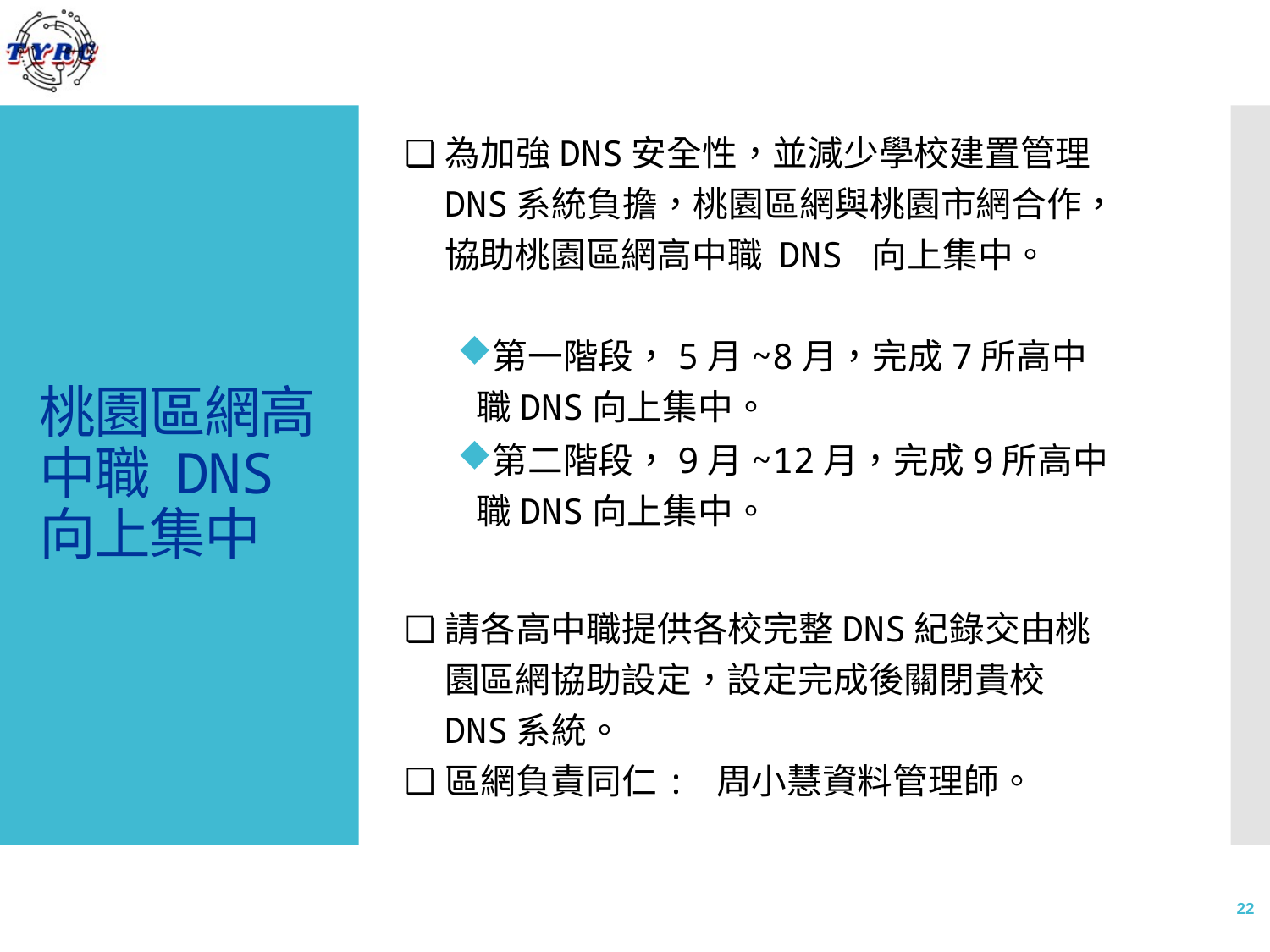

❑為加強DNS安全性，並減少學校建置管理DNS系統負擔，桃園區網與桃園市網合作，協助桃園區網高中職 DNS 向上集中。

第一階段，5月~8月，完成7所高中職DNS向上集中。
第二階段，9月~12月，完成9所高中職DNS向上集中。

❑請各高中職提供各校完整DNS紀錄交由桃園區網協助設定，設定完成後關閉貴校DNS系統。
❑區網負責同仁: 周小慧資料管理師。
# 桃園區網高中職 DNS 向上集中
22